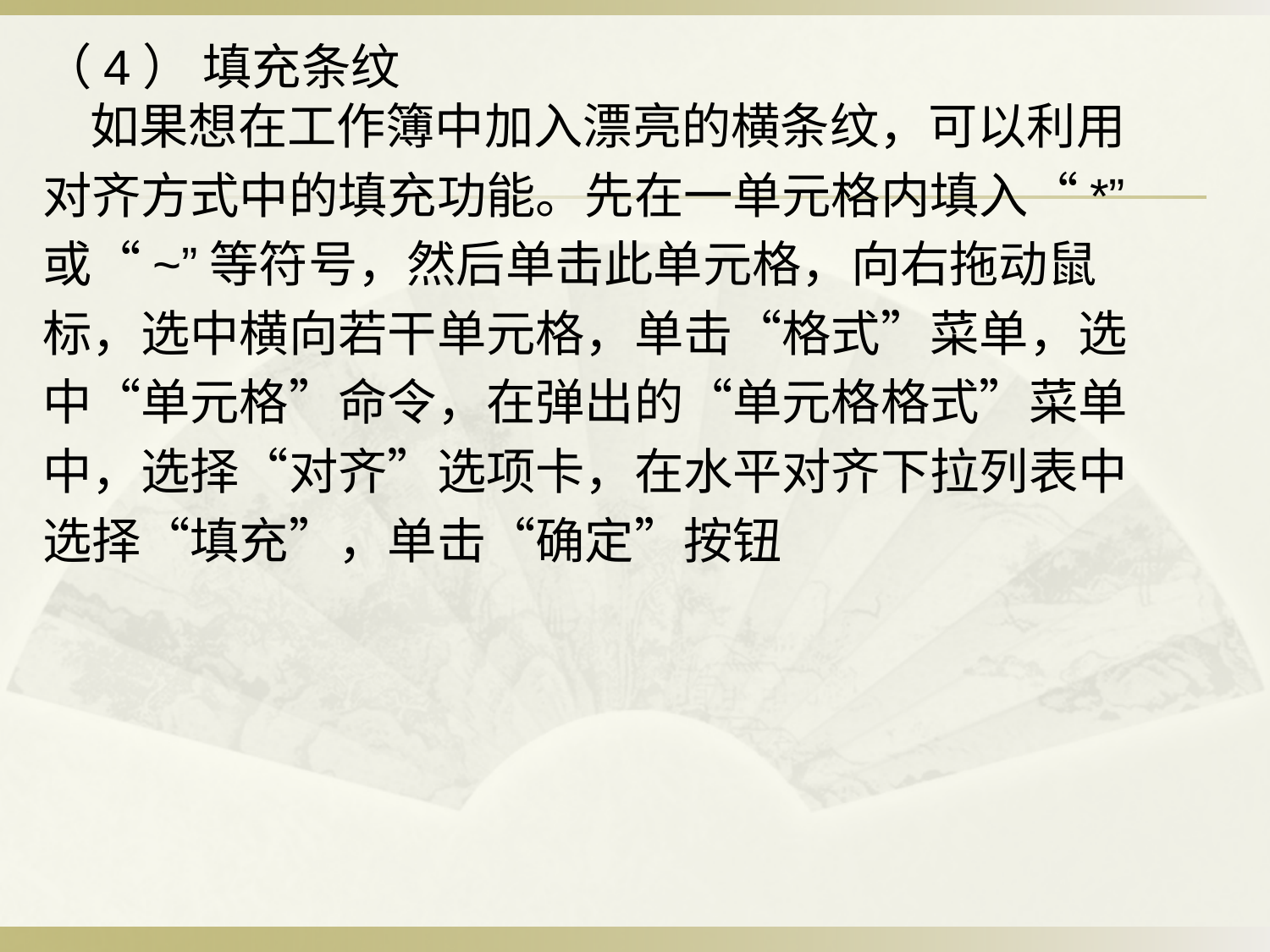

（4） 填充条纹 　
如果想在工作簿中加入漂亮的横条纹，可以利用
对齐方式中的填充功能。先在一单元格内填入“*”
或“~”等符号，然后单击此单元格，向右拖动鼠
标，选中横向若干单元格，单击“格式”菜单，选
中“单元格”命令，在弹出的“单元格格式”菜单
中，选择“对齐”选项卡，在水平对齐下拉列表中
选择“填充”，单击“确定”按钮